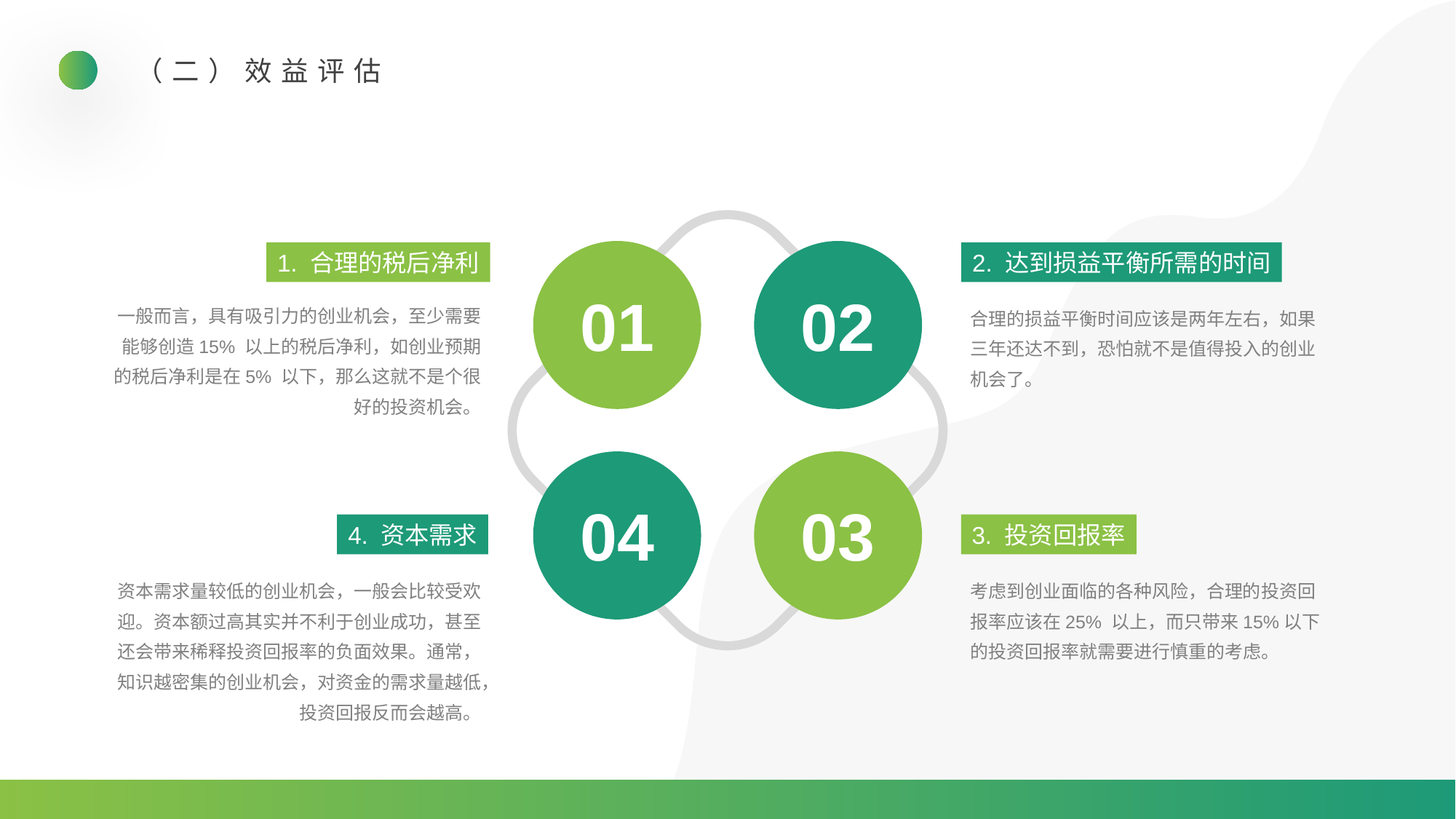

（二）效益评估

1. 合理的税后净利
2. 达到损益平衡所需的时间
01
02
一般而言，具有吸引力的创业机会，至少需要能够创造15% 以上的税后净利，如创业预期的税后净利是在5% 以下，那么这就不是个很好的投资机会。
合理的损益平衡时间应该是两年左右，如果三年还达不到，恐怕就不是值得投入的创业机会了。
04
03
4. 资本需求
3. 投资回报率
资本需求量较低的创业机会，一般会比较受欢迎。资本额过高其实并不利于创业成功，甚至还会带来稀释投资回报率的负面效果。通常，知识越密集的创业机会，对资金的需求量越低，投资回报反而会越高。
考虑到创业面临的各种风险，合理的投资回报率应该在25% 以上，而只带来15%以下的投资回报率就需要进行慎重的考虑。